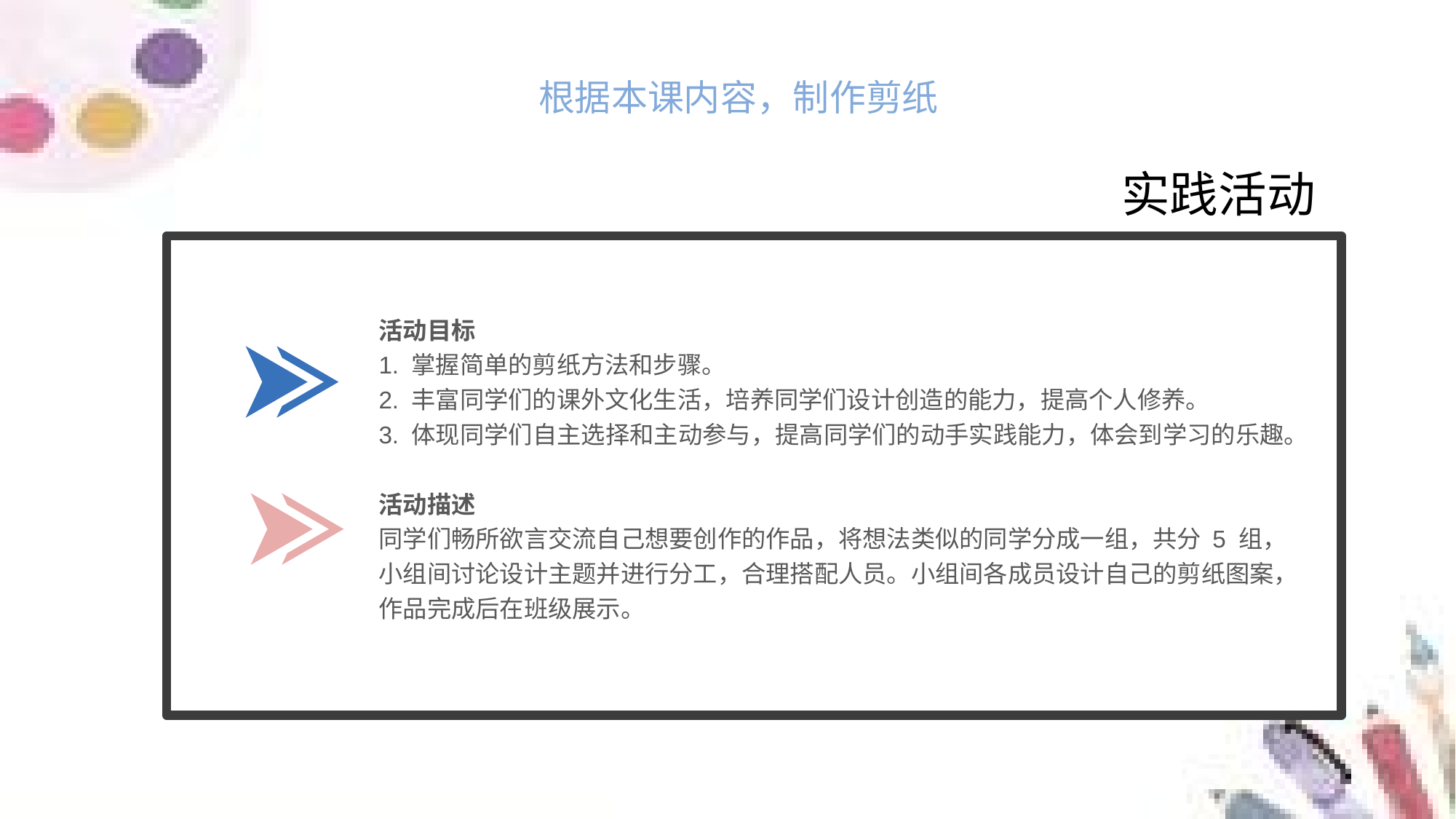

根据本课内容，制作剪纸
实践活动

活动目标
1. 掌握简单的剪纸方法和步骤。
2. 丰富同学们的课外文化生活，培养同学们设计创造的能力，提高个人修养。
3. 体现同学们自主选择和主动参与，提高同学们的动手实践能力，体会到学习的乐趣。

活动描述
同学们畅所欲言交流自己想要创作的作品，将想法类似的同学分成一组，共分 5 组，小组间讨论设计主题并进行分工，合理搭配人员。小组间各成员设计自己的剪纸图案，作品完成后在班级展示。